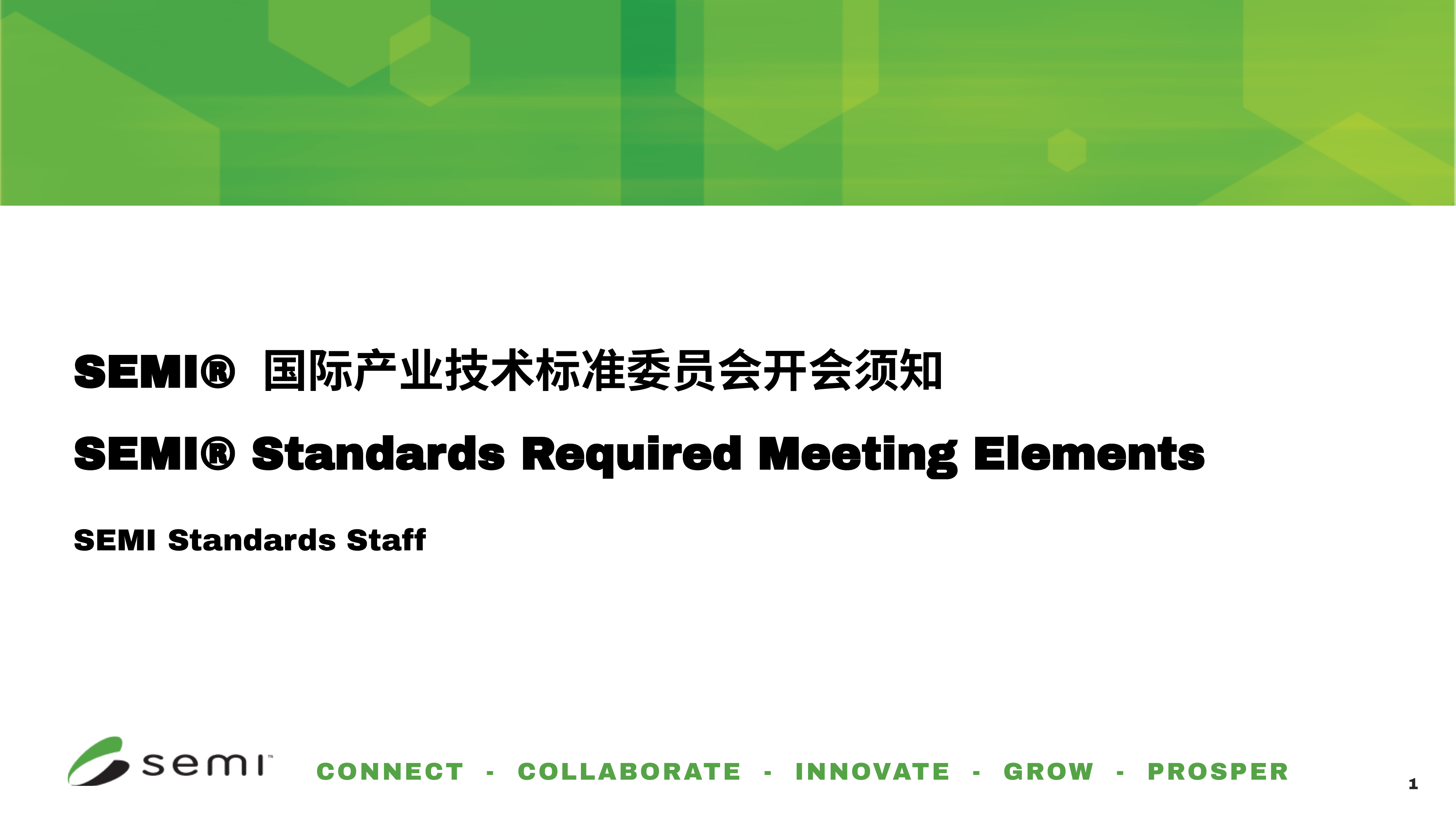

SEMI® 国际产业技术标准委员会开会须知
SEMI® Standards Required Meeting Elements
SEMI Standards Staff